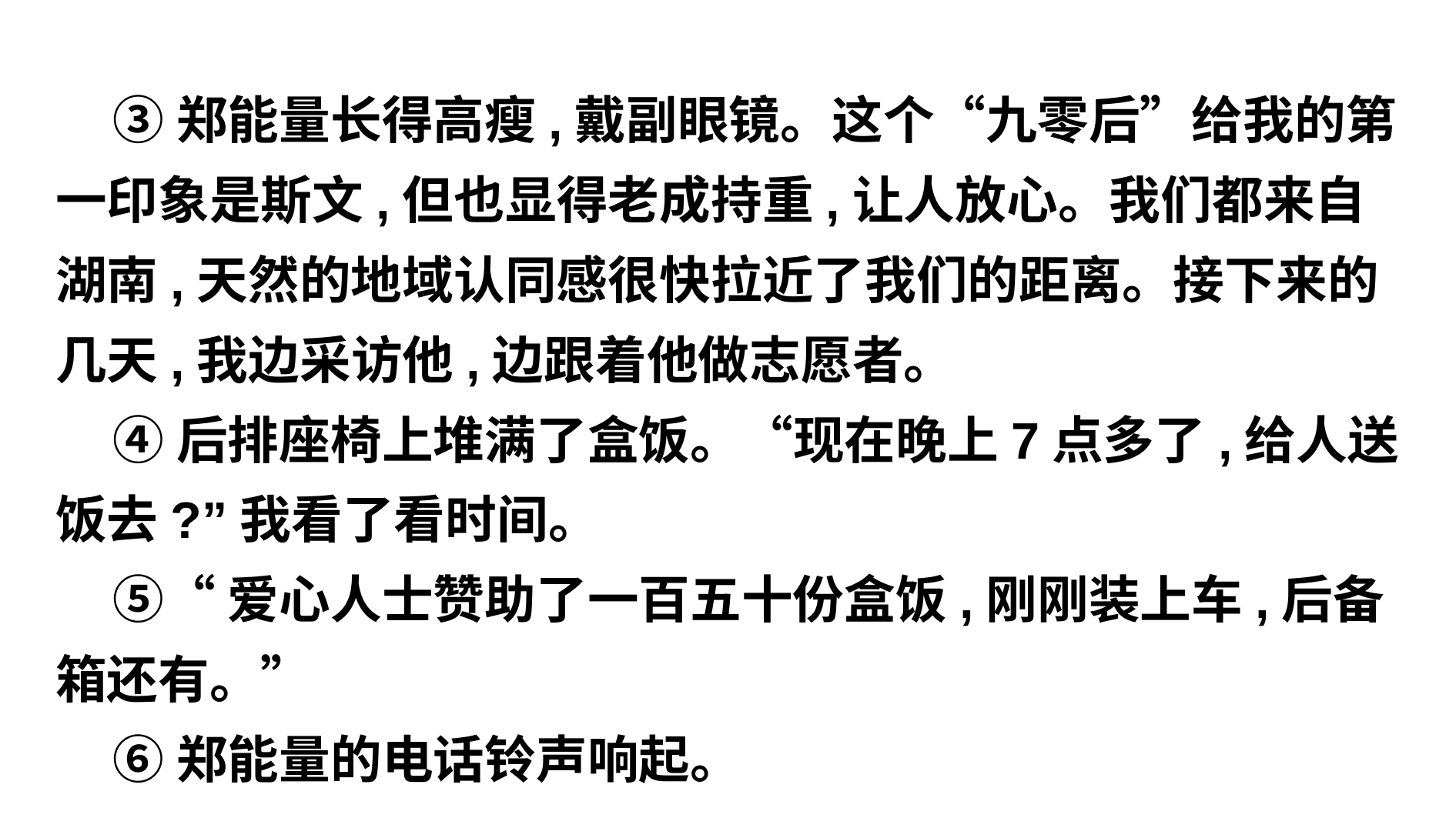

③郑能量长得高瘦,戴副眼镜。这个“九零后”给我的第一印象是斯文,但也显得老成持重,让人放心。我们都来自湖南,天然的地域认同感很快拉近了我们的距离。接下来的几天,我边采访他,边跟着他做志愿者。
  ④后排座椅上堆满了盒饭。“现在晚上7点多了,给人送饭去?”我看了看时间。
  ⑤“爱心人士赞助了一百五十份盒饭,刚刚装上车,后备箱还有。”
  ⑥郑能量的电话铃声响起。